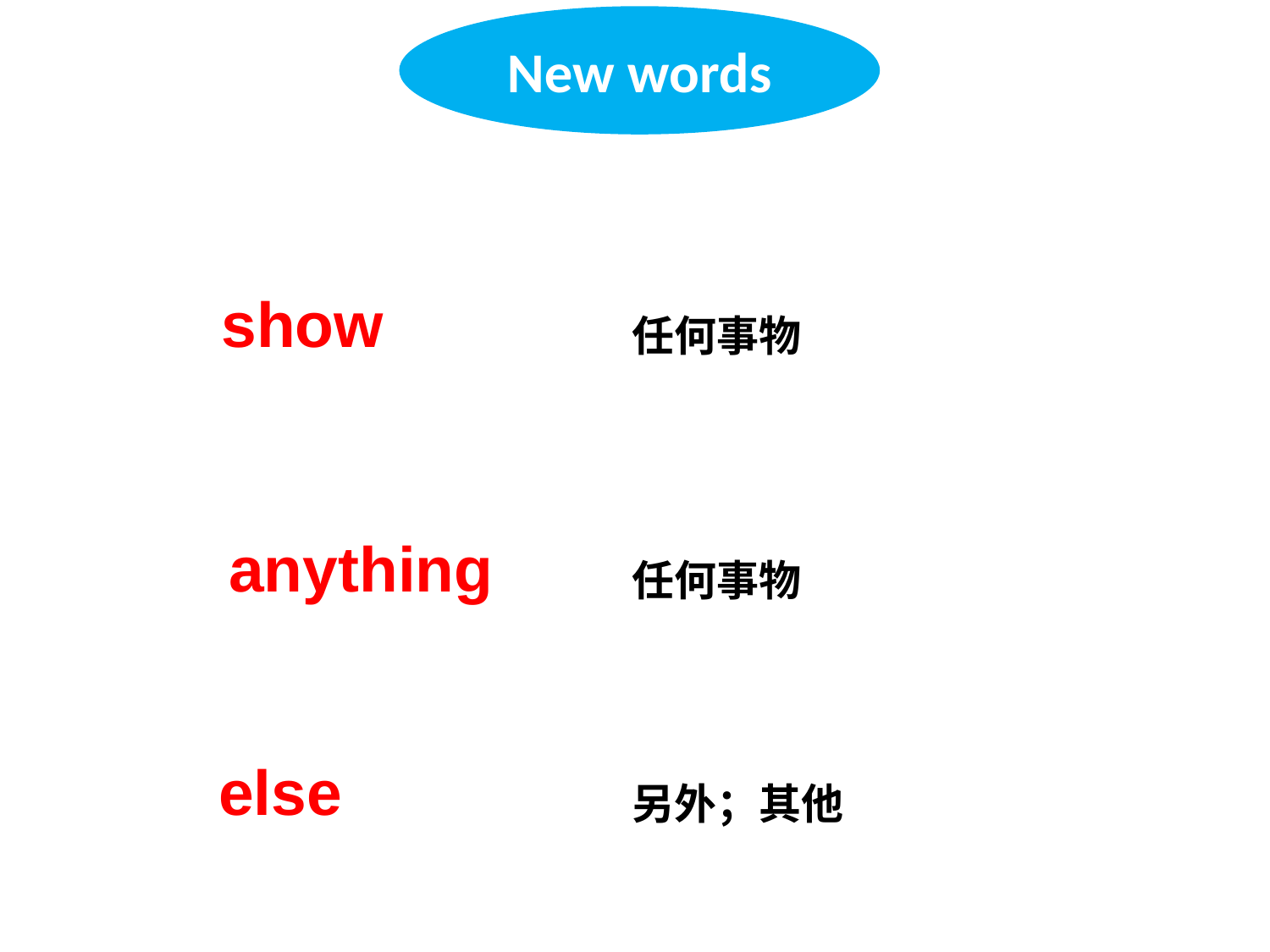

New words
show
任何事物
anything
任何事物
else
另外；其他